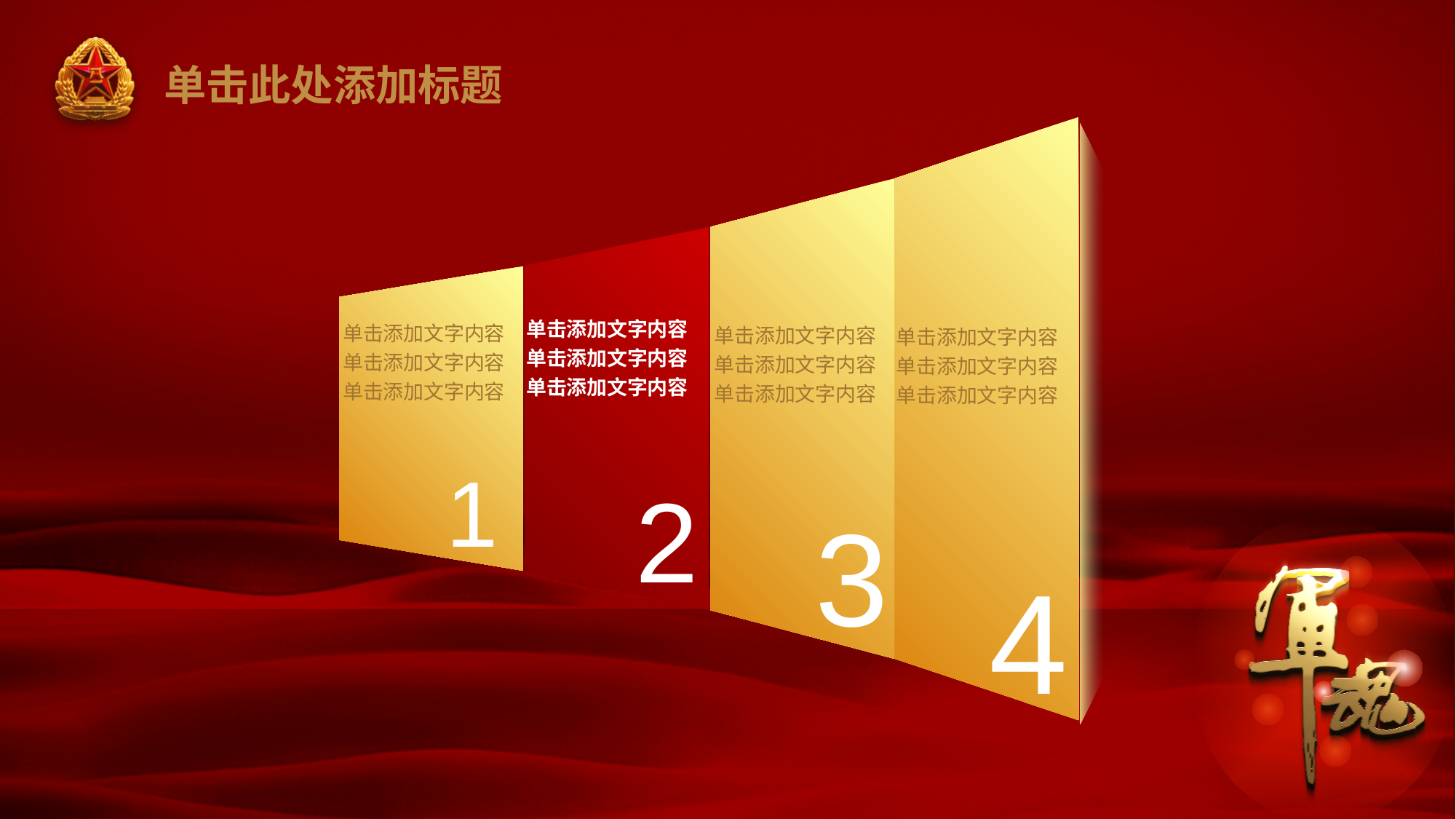

# 单击此处添加标题
单击添加文字内容
单击添加文字内容
单击添加文字内容

4
单击添加文字内容
单击添加文字内容
单击添加文字内容

3
单击添加文字内容
单击添加文字内容
单击添加文字内容

2
单击添加文字内容
单击添加文字内容
单击添加文字内容

1